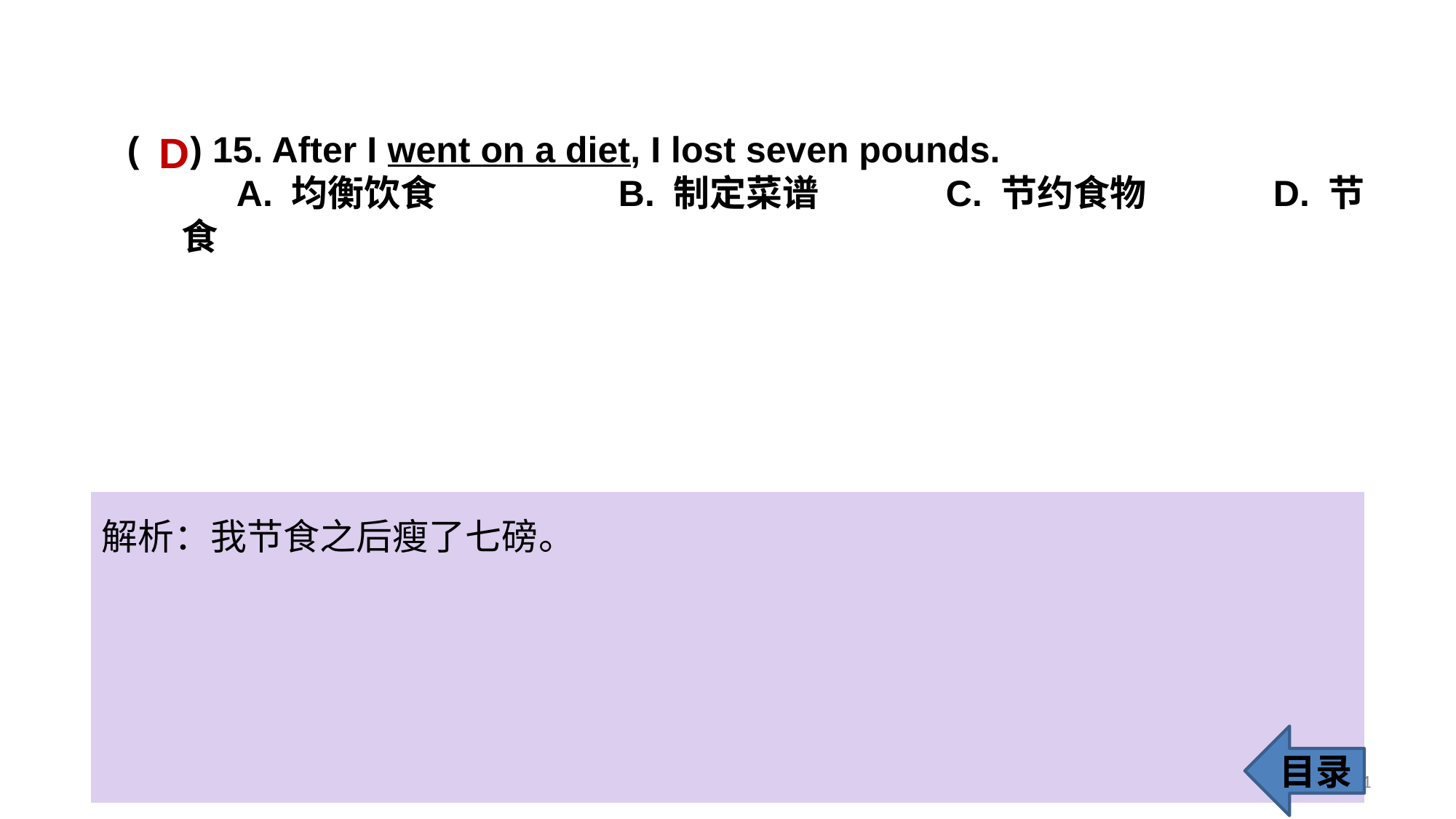

D
(     ) 15. After I went on a diet, I lost seven pounds.
A. 均衡饮食 		B. 制定菜谱 		C. 节约食物 		D. 节食

解析：我节食之后瘦了七磅。
目录
21